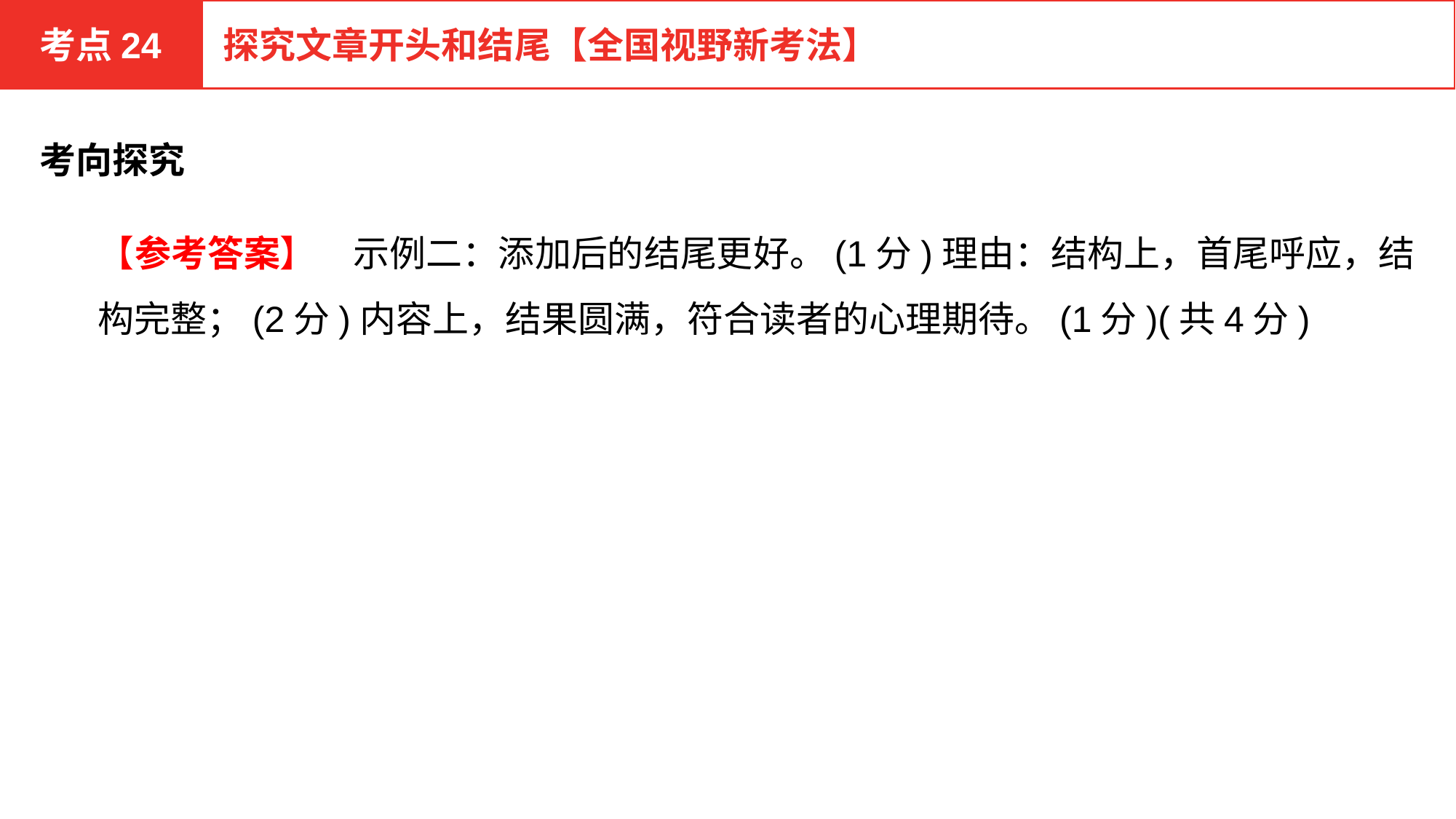

考点24
探究文章开头和结尾【全国视野新考法】
考向探究

【参考答案】　示例二：添加后的结尾更好。(1分)理由：结构上，首尾呼应，结构完整；(2分)内容上，结果圆满，符合读者的心理期待。(1分)(共4分)